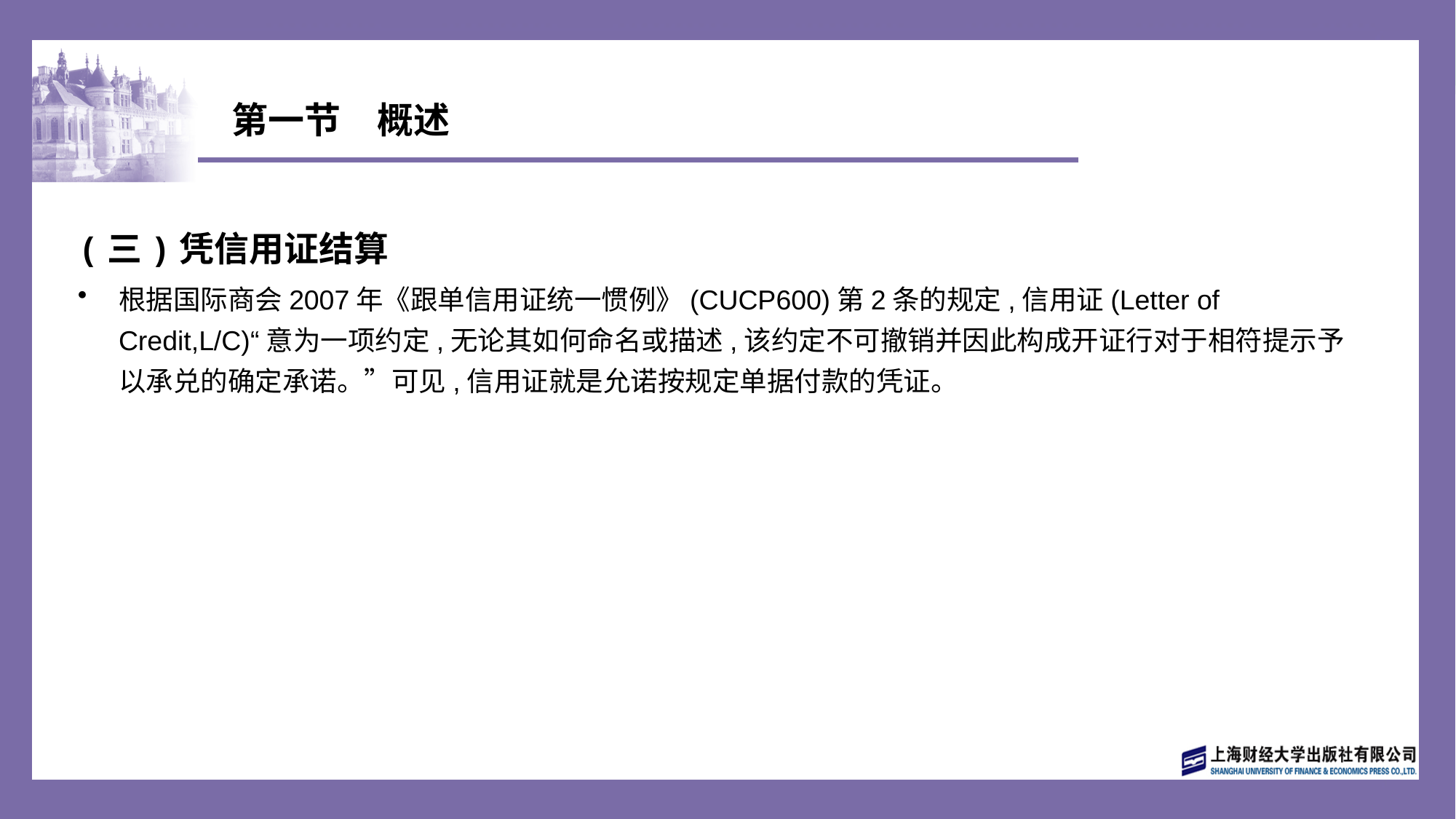

# 第一节　概述
(三)凭信用证结算
根据国际商会2007年《跟单信用证统一惯例》(CUCP600)第2条的规定,信用证(Letter of Credit,L/C)“意为一项约定,无论其如何命名或描述,该约定不可撤销并因此构成开证行对于相符提示予以承兑的确定承诺。”可见,信用证就是允诺按规定单据付款的凭证。